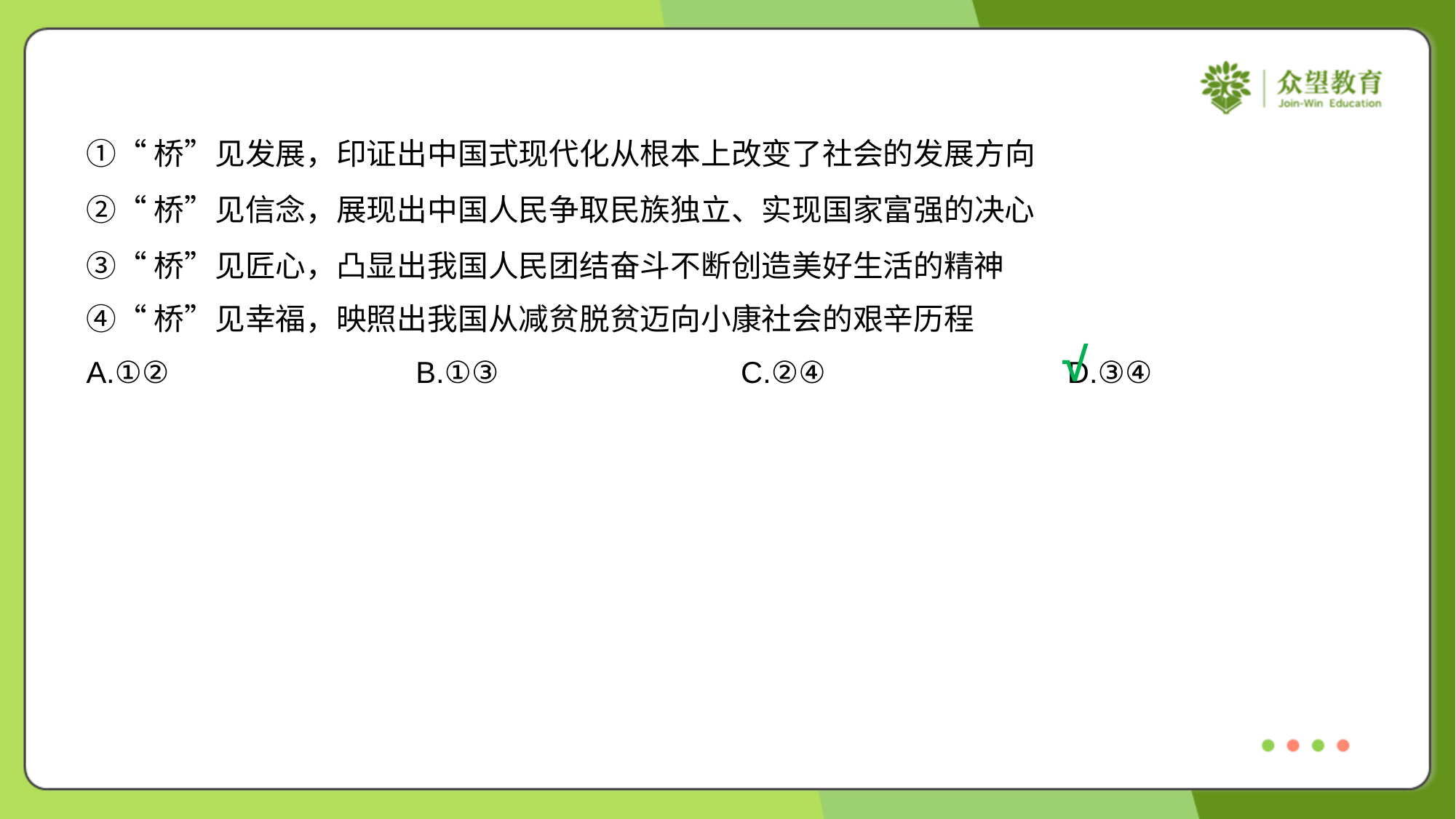

①“桥”见发展，印证出中国式现代化从根本上改变了社会的发展方向
②“桥”见信念，展现出中国人民争取民族独立、实现国家富强的决心
③“桥”见匠心，凸显出我国人民团结奋斗不断创造美好生活的精神
④“桥”见幸福，映照出我国从减贫脱贫迈向小康社会的艰辛历程
√
A.①②	B.①③	C.②④	D.③④